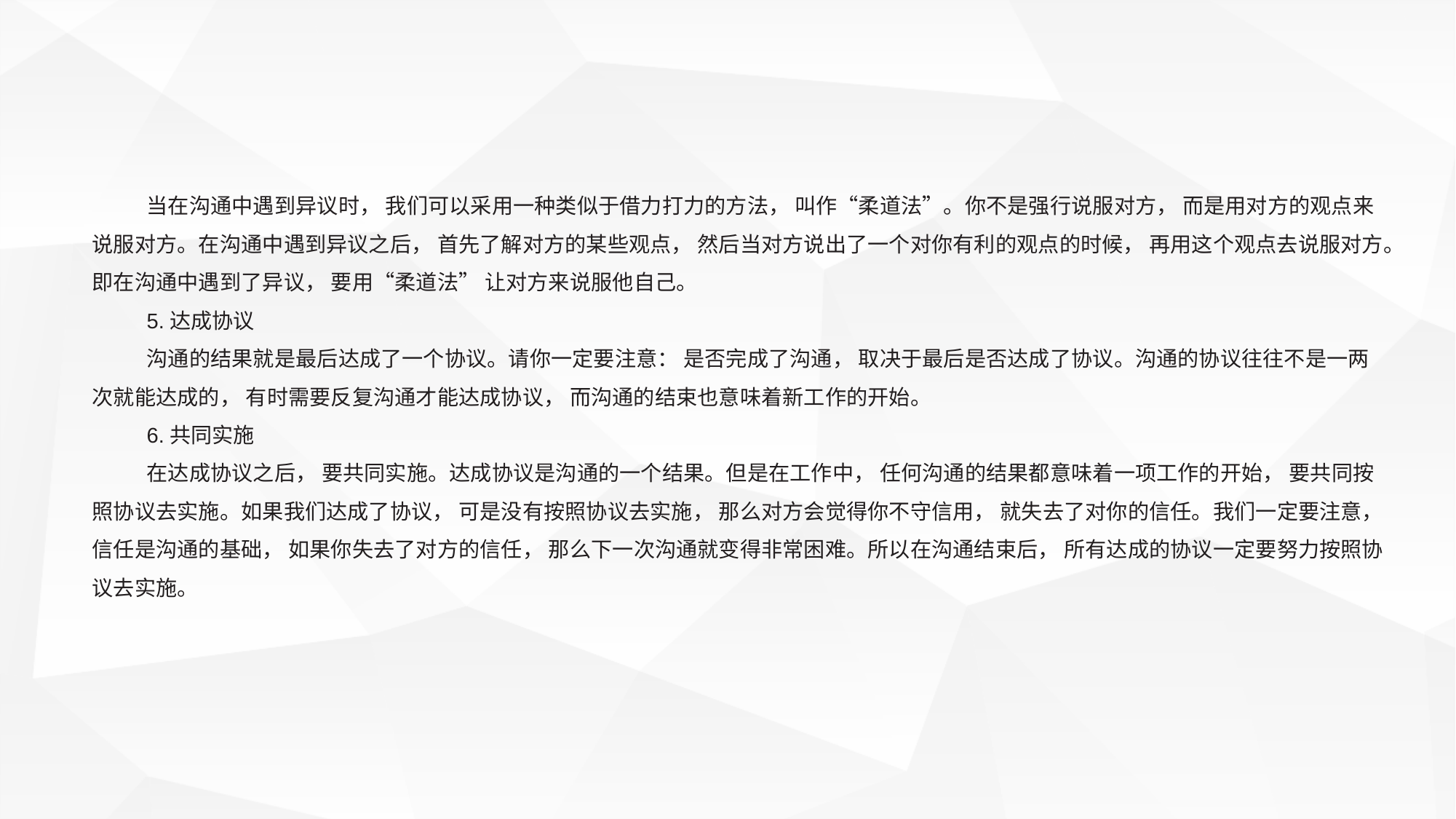

当在沟通中遇到异议时， 我们可以采用一种类似于借力打力的方法， 叫作“柔道法”。你不是强行说服对方， 而是用对方的观点来说服对方。在沟通中遇到异议之后， 首先了解对方的某些观点， 然后当对方说出了一个对你有利的观点的时候， 再用这个观点去说服对方。即在沟通中遇到了异议， 要用“柔道法” 让对方来说服他自己。
5.达成协议
沟通的结果就是最后达成了一个协议。请你一定要注意： 是否完成了沟通， 取决于最后是否达成了协议。沟通的协议往往不是一两次就能达成的， 有时需要反复沟通才能达成协议， 而沟通的结束也意味着新工作的开始。
6.共同实施
在达成协议之后， 要共同实施。达成协议是沟通的一个结果。但是在工作中， 任何沟通的结果都意味着一项工作的开始， 要共同按照协议去实施。如果我们达成了协议， 可是没有按照协议去实施， 那么对方会觉得你不守信用， 就失去了对你的信任。我们一定要注意， 信任是沟通的基础， 如果你失去了对方的信任， 那么下一次沟通就变得非常困难。所以在沟通结束后， 所有达成的协议一定要努力按照协议去实施。